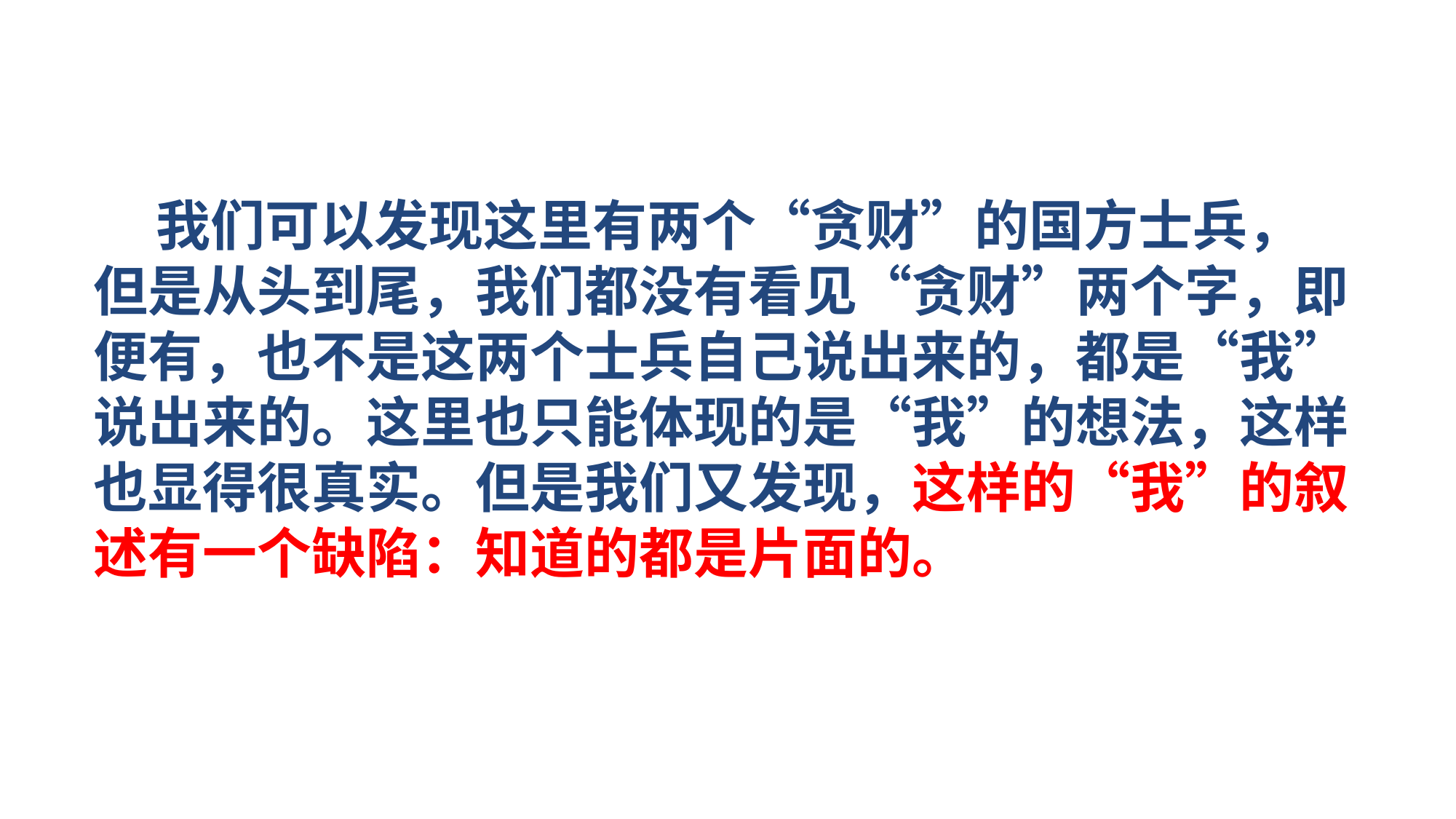

我们可以发现这里有两个“贪财”的国方士兵，但是从头到尾，我们都没有看见“贪财”两个字，即便有，也不是这两个士兵自己说出来的，都是“我”说出来的。这里也只能体现的是“我”的想法，这样也显得很真实。但是我们又发现，这样的“我”的叙述有一个缺陷：知道的都是片面的。